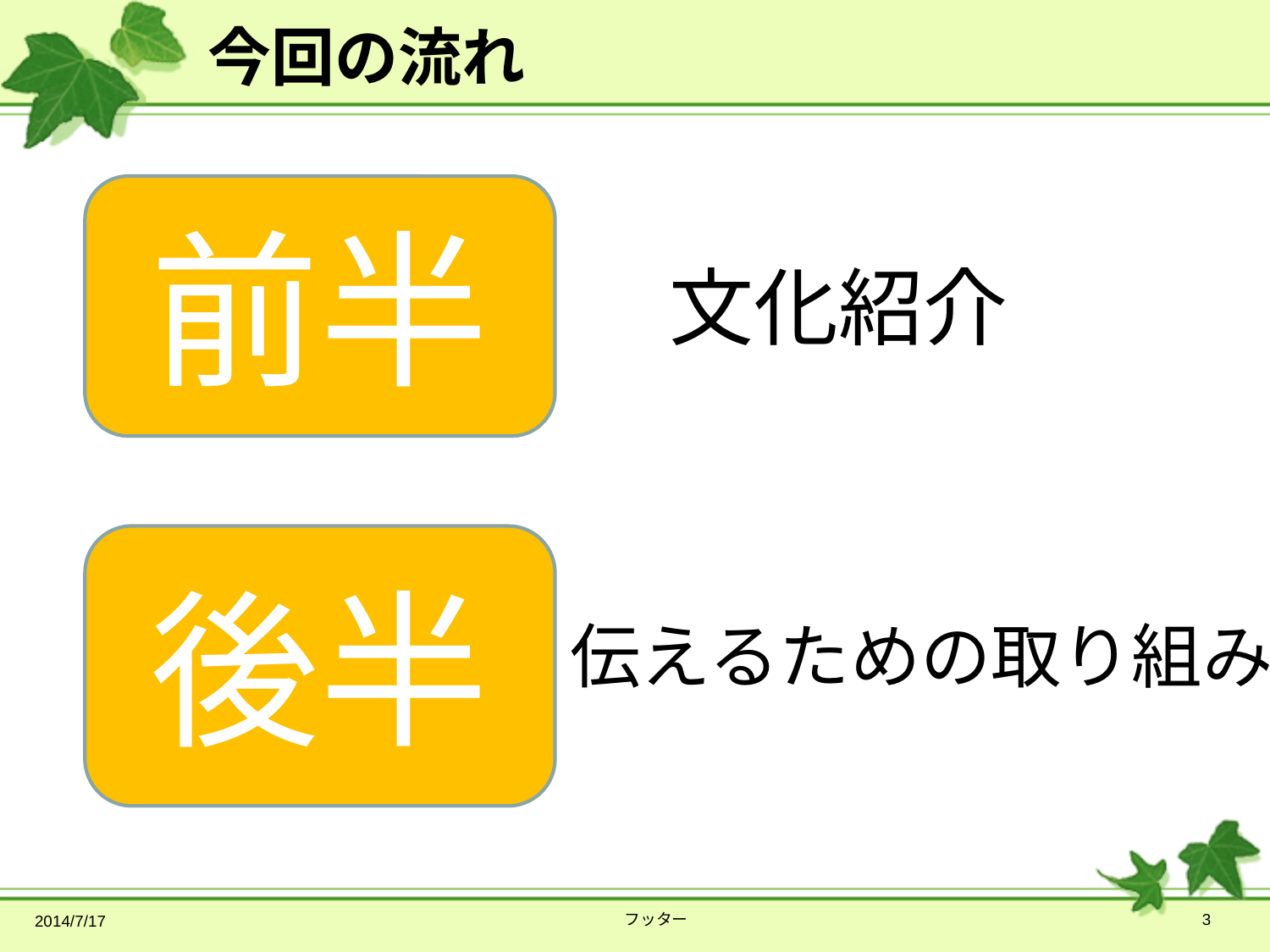

# 今回の流れ
前半
文化紹介
後半
伝えるための取り組み
2014/7/17
フッター
3